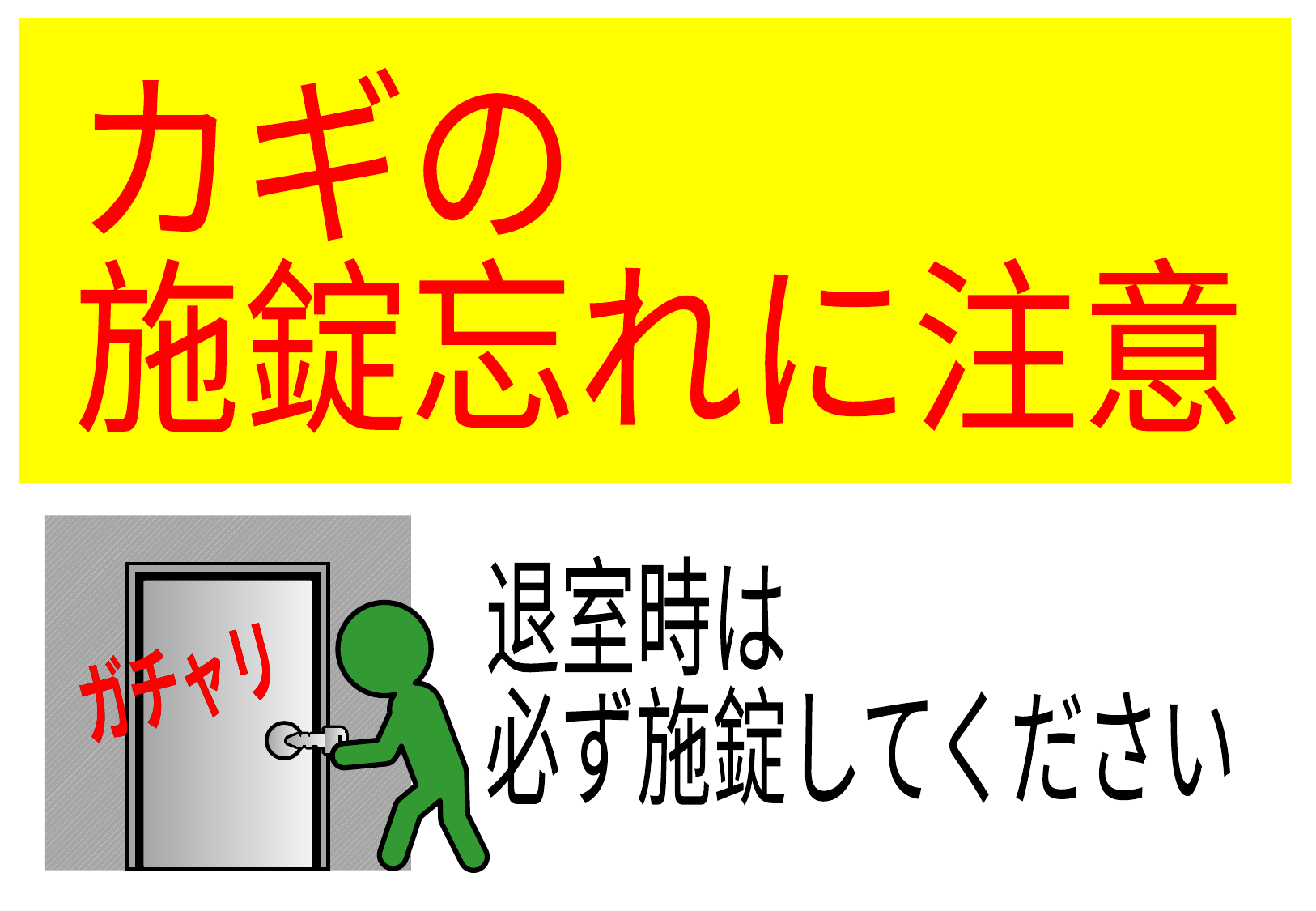

カギの
施錠忘れに注意

ガチャリ
ガチャリ

退室時は
必ず施錠してください